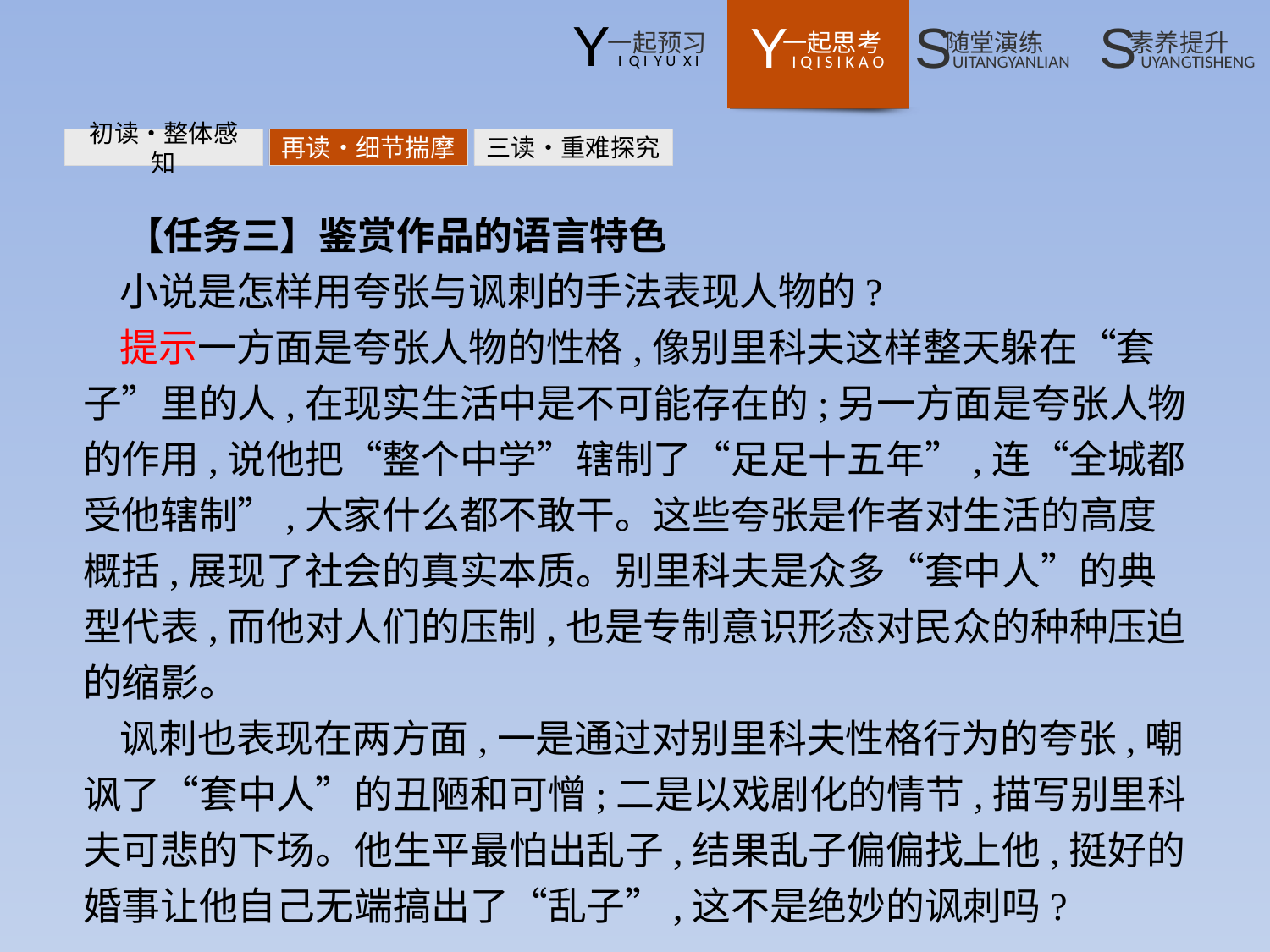

初读•整体感知
再读•细节揣摩
三读•重难探究
【任务三】鉴赏作品的语言特色
小说是怎样用夸张与讽刺的手法表现人物的?
提示一方面是夸张人物的性格,像别里科夫这样整天躲在“套子”里的人,在现实生活中是不可能存在的;另一方面是夸张人物的作用,说他把“整个中学”辖制了“足足十五年”,连“全城都受他辖制”,大家什么都不敢干。这些夸张是作者对生活的高度概括,展现了社会的真实本质。别里科夫是众多“套中人”的典型代表,而他对人们的压制,也是专制意识形态对民众的种种压迫的缩影。
讽刺也表现在两方面,一是通过对别里科夫性格行为的夸张,嘲讽了“套中人”的丑陋和可憎;二是以戏剧化的情节,描写别里科夫可悲的下场。他生平最怕出乱子,结果乱子偏偏找上他,挺好的婚事让他自己无端搞出了“乱子”,这不是绝妙的讽刺吗?